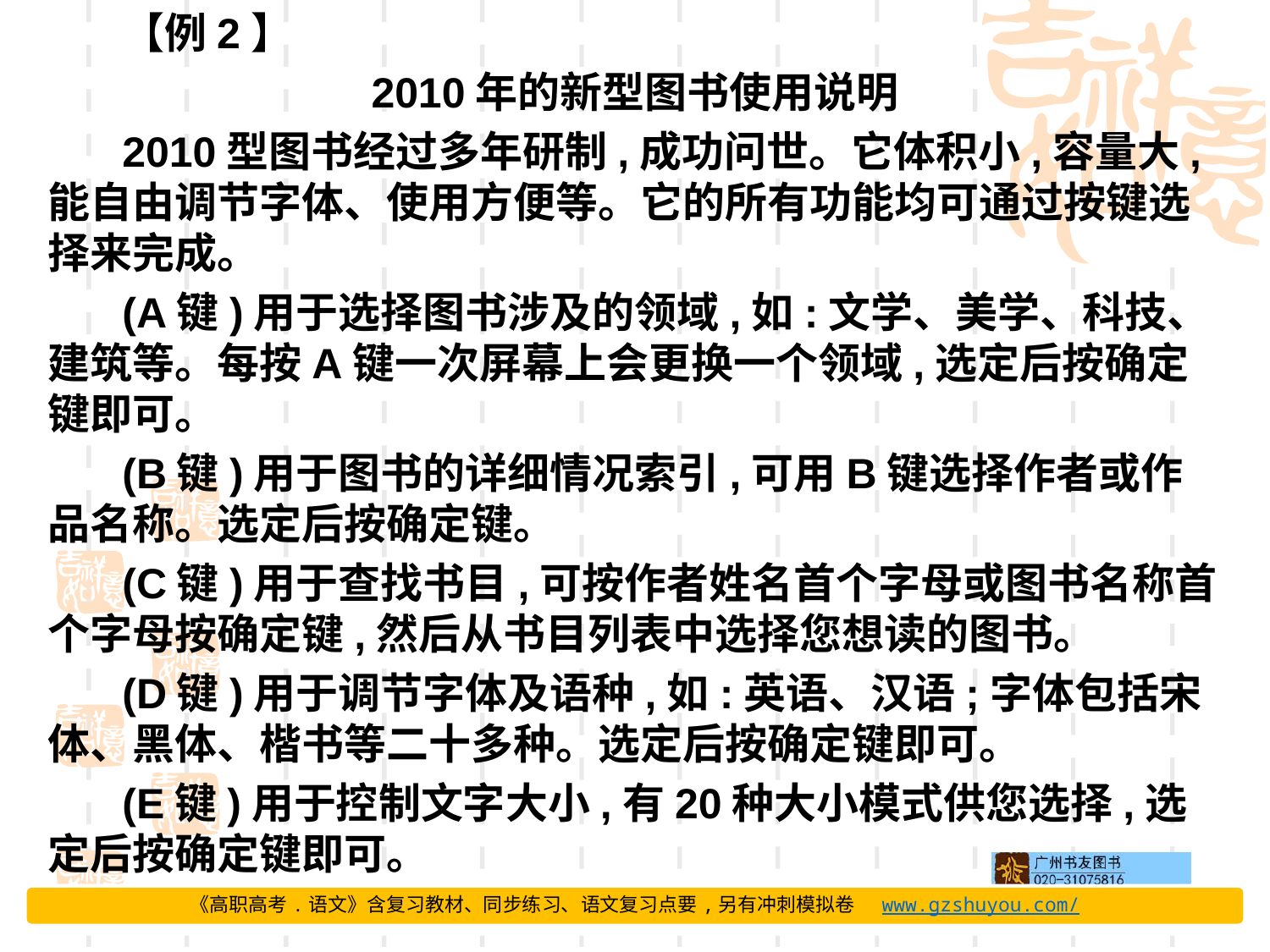

【例2】
2010年的新型图书使用说明
2010型图书经过多年研制,成功问世。它体积小,容量大,能自由调节字体、使用方便等。它的所有功能均可通过按键选择来完成。
(A键)用于选择图书涉及的领域,如:文学、美学、科技、建筑等。每按A键一次屏幕上会更换一个领域,选定后按确定键即可。
(B键)用于图书的详细情况索引,可用B键选择作者或作品名称。选定后按确定键。
(C键)用于查找书目,可按作者姓名首个字母或图书名称首个字母按确定键,然后从书目列表中选择您想读的图书。
(D键)用于调节字体及语种,如:英语、汉语;字体包括宋体、黑体、楷书等二十多种。选定后按确定键即可。
(E键)用于控制文字大小,有20种大小模式供您选择,选定后按确定键即可。